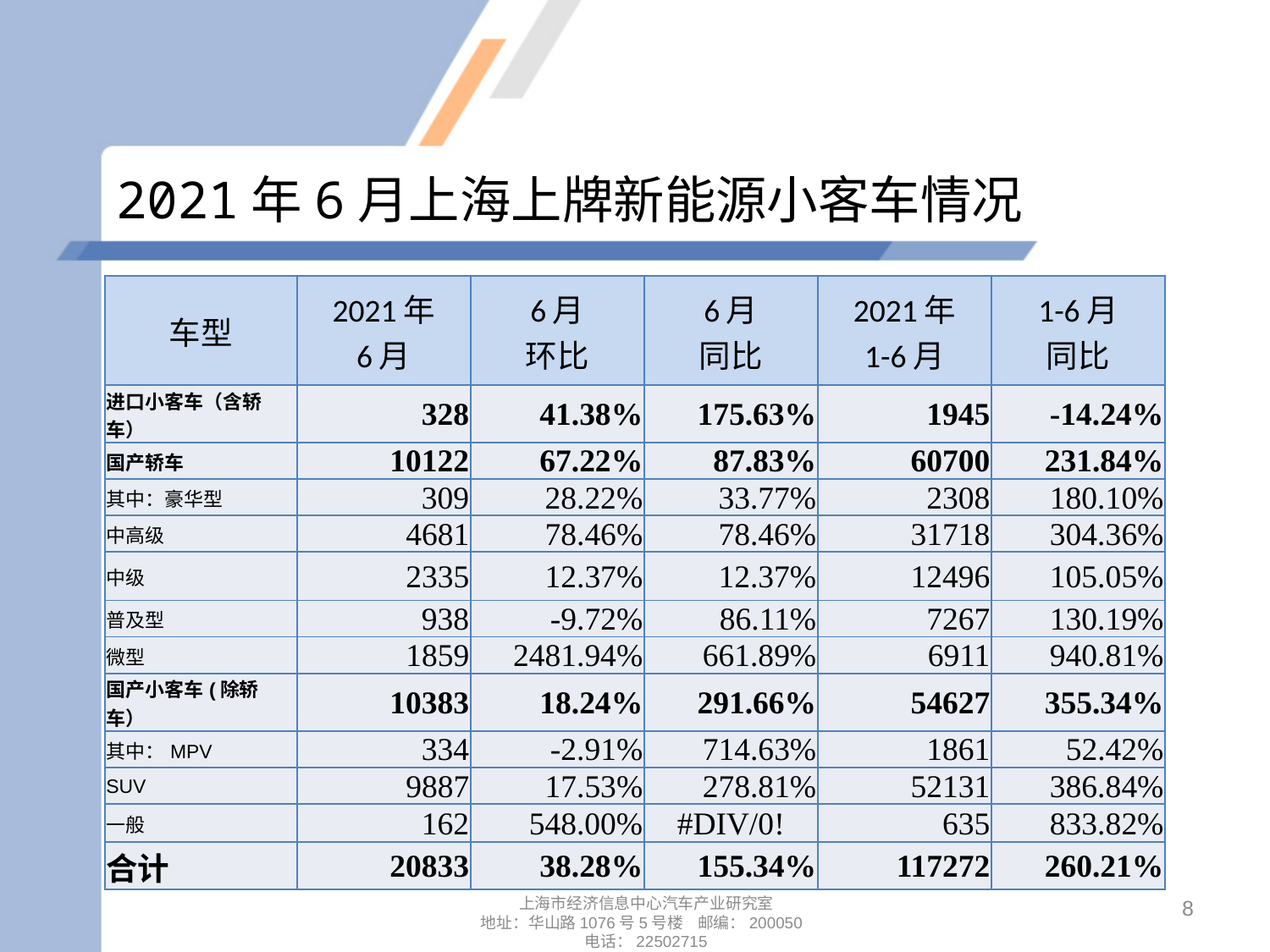

# 2021年6月上海上牌新能源小客车情况
| 车型 | 2021年 6月 | 6月 环比 | 6月 同比 | 2021年 1-6月 | 1-6月 同比 |
| --- | --- | --- | --- | --- | --- |
| 进口小客车（含轿车） | 328 | 41.38% | 175.63% | 1945 | -14.24% |
| 国产轿车 | 10122 | 67.22% | 87.83% | 60700 | 231.84% |
| 其中：豪华型 | 309 | 28.22% | 33.77% | 2308 | 180.10% |
| 中高级 | 4681 | 78.46% | 78.46% | 31718 | 304.36% |
| 中级 | 2335 | 12.37% | 12.37% | 12496 | 105.05% |
| 普及型 | 938 | -9.72% | 86.11% | 7267 | 130.19% |
| 微型 | 1859 | 2481.94% | 661.89% | 6911 | 940.81% |
| 国产小客车(除轿车） | 10383 | 18.24% | 291.66% | 54627 | 355.34% |
| 其中：MPV | 334 | -2.91% | 714.63% | 1861 | 52.42% |
| SUV | 9887 | 17.53% | 278.81% | 52131 | 386.84% |
| 一般 | 162 | 548.00% | #DIV/0! | 635 | 833.82% |
| 合计 | 20833 | 38.28% | 155.34% | 117272 | 260.21% |

8
上海市经济信息中心汽车产业研究室
地址：华山路1076号5号楼    邮编：200050
电话：22502715